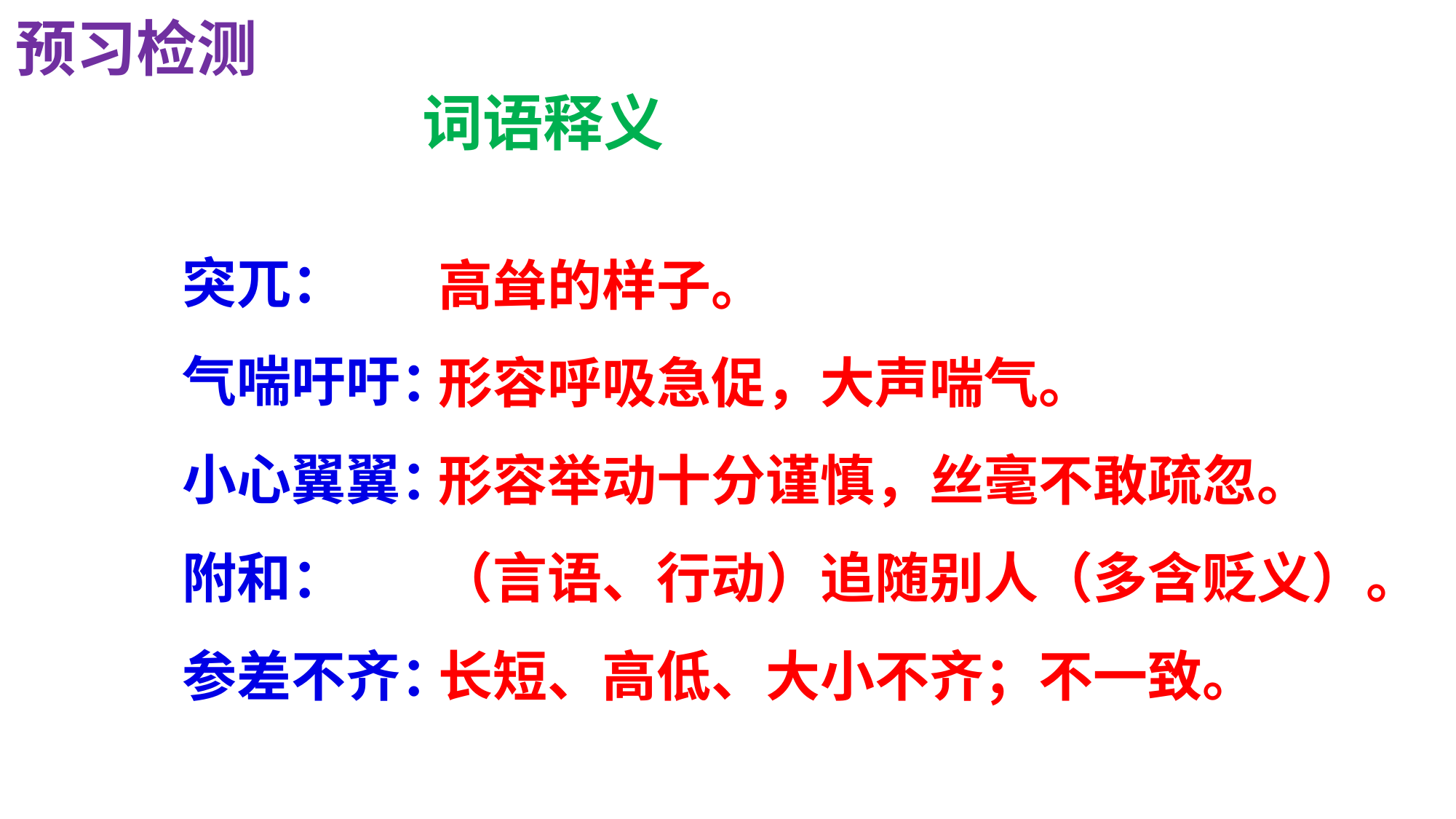

预习检测
词语释义
突兀：
气喘吁吁：
小心翼翼：
附和：
参差不齐：
高耸的样子。
形容呼吸急促，大声喘气。
形容举动十分谨慎，丝毫不敢疏忽。
（言语、行动）追随别人（多含贬义）。
长短、高低、大小不齐；不一致。